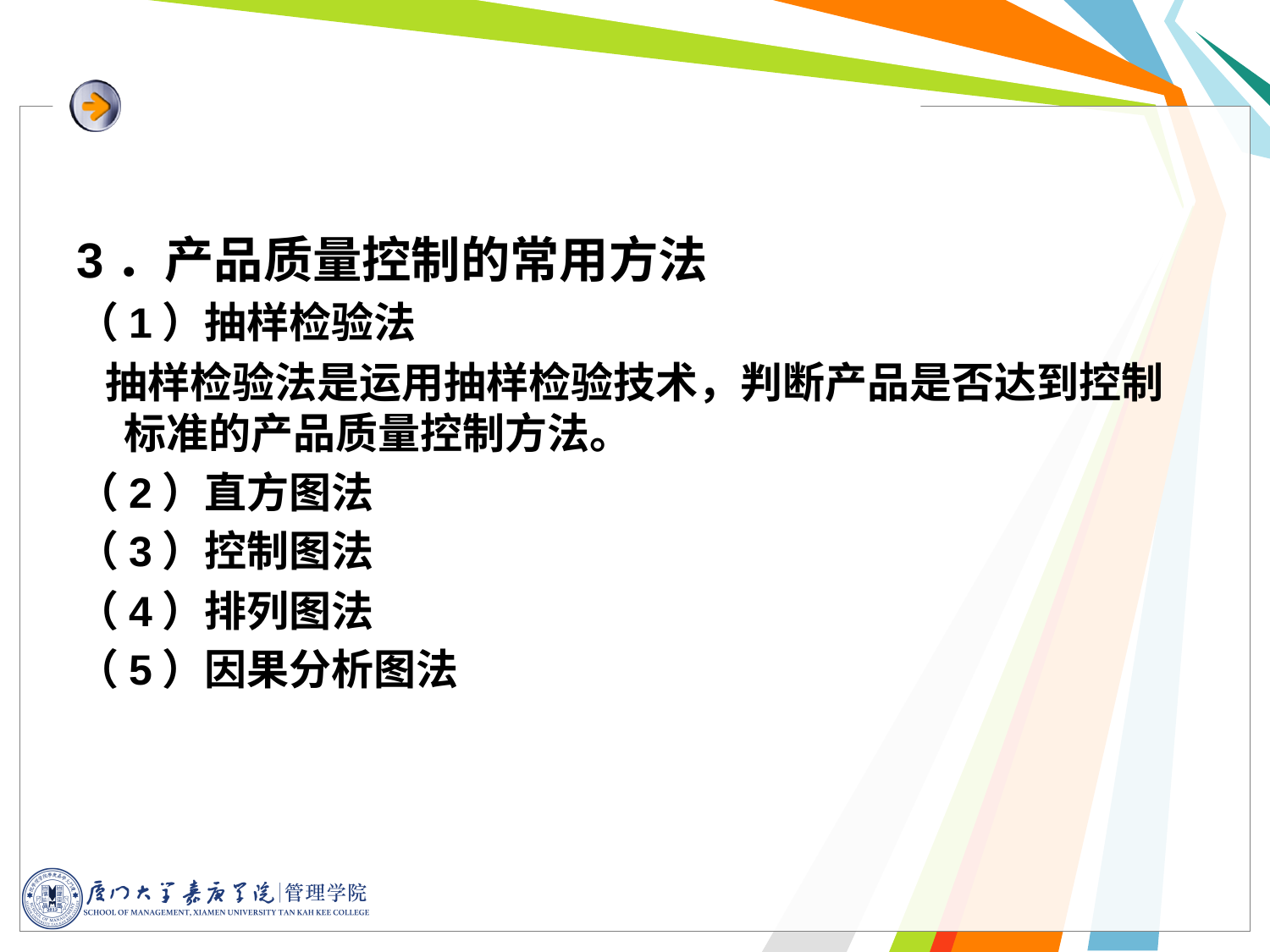

3．产品质量控制的常用方法
（1）抽样检验法
  抽样检验法是运用抽样检验技术，判断产品是否达到控制标准的产品质量控制方法。
（2）直方图法
（3）控制图法
（4）排列图法
（5）因果分析图法